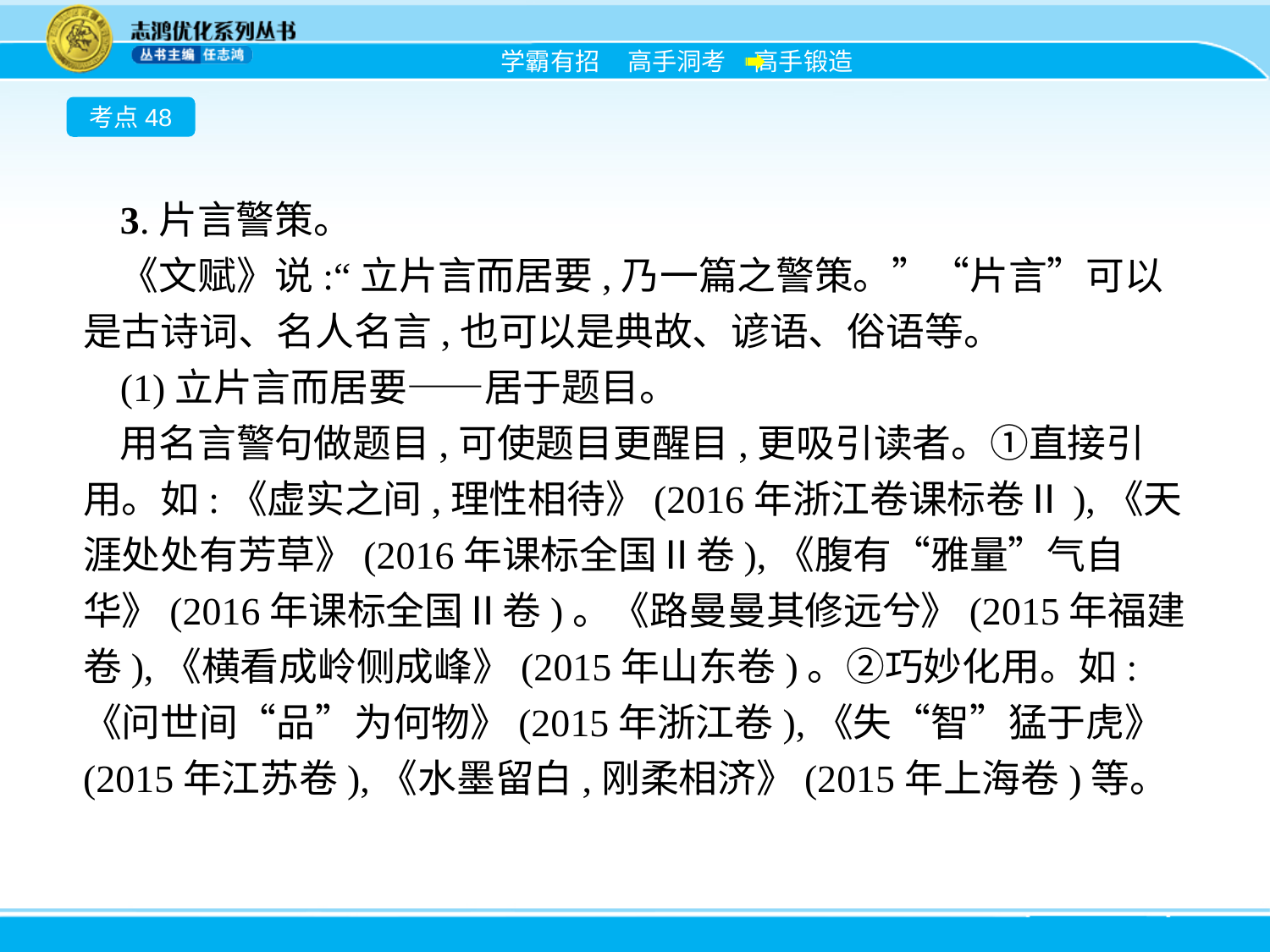

考点48
3.片言警策。
《文赋》说:“立片言而居要,乃一篇之警策。”“片言”可以是古诗词、名人名言,也可以是典故、谚语、俗语等。
(1)立片言而居要——居于题目。
用名言警句做题目,可使题目更醒目,更吸引读者。①直接引用。如:《虚实之间,理性相待》(2016年浙江卷课标卷Ⅱ),《天涯处处有芳草》(2016年课标全国Ⅱ卷),《腹有“雅量”气自华》(2016年课标全国Ⅱ卷)。《路曼曼其修远兮》(2015年福建卷),《横看成岭侧成峰》(2015年山东卷)。②巧妙化用。如:《问世间“品”为何物》(2015年浙江卷),《失“智”猛于虎》(2015年江苏卷),《水墨留白,刚柔相济》(2015年上海卷)等。